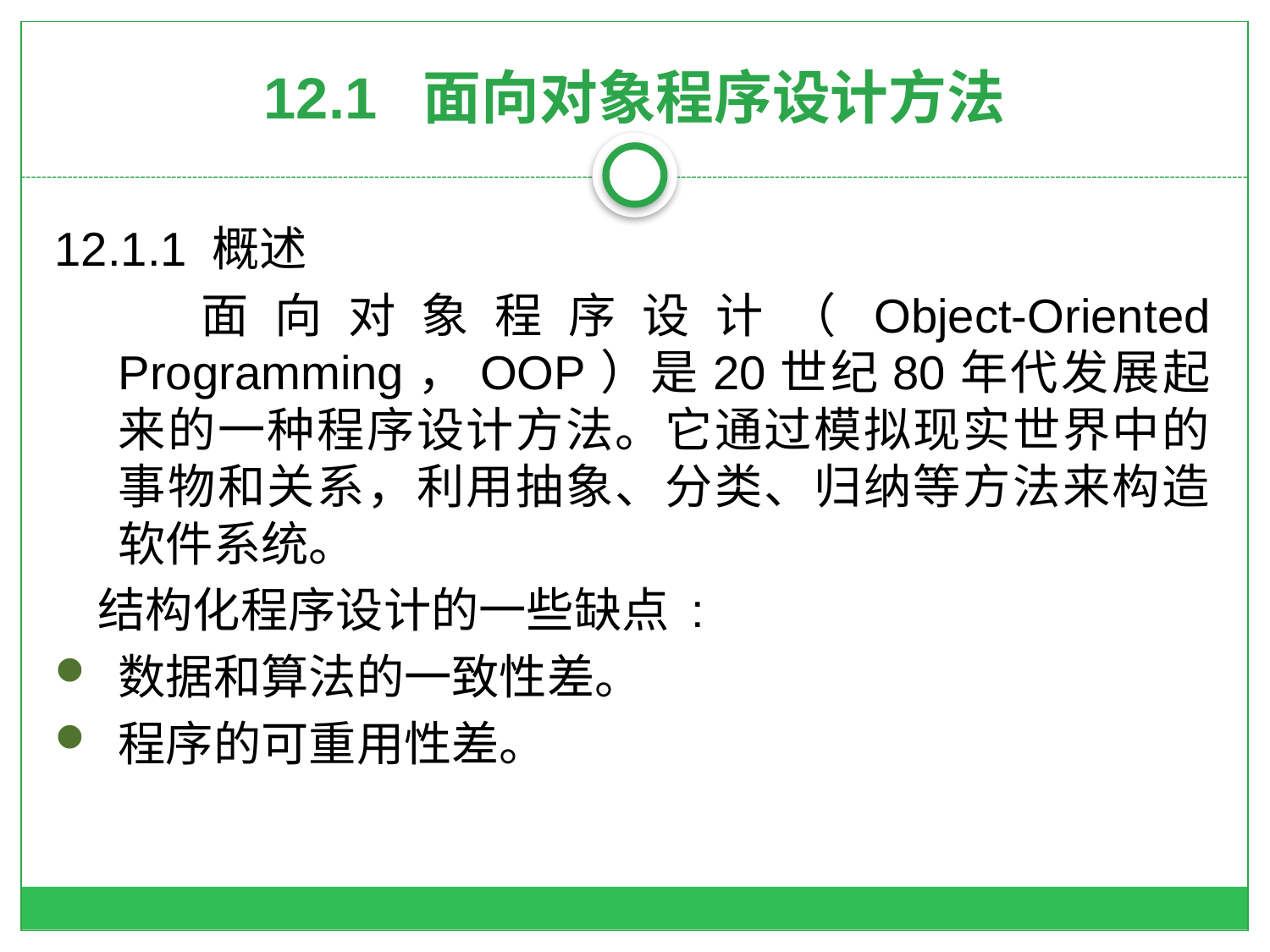

# 12.1  面向对象程序设计方法
12.1.1 概述
   面向对象程序设计（Object-Oriented Programming，OOP）是20世纪80年代发展起来的一种程序设计方法。它通过模拟现实世界中的事物和关系，利用抽象、分类、归纳等方法来构造软件系统。
   结构化程序设计的一些缺点 :
数据和算法的一致性差。
程序的可重用性差。